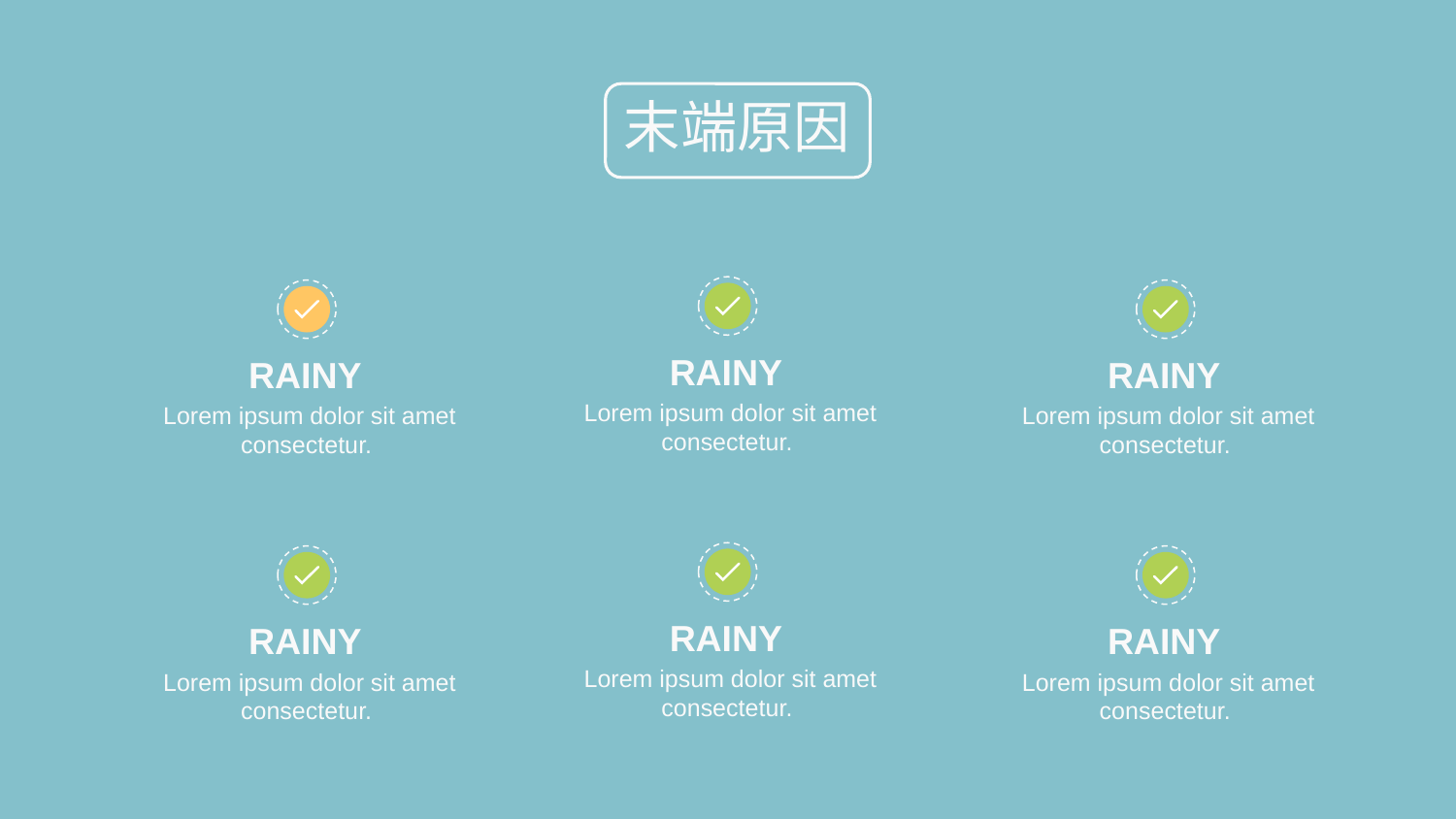

末端原因

RAINY
Lorem ipsum dolor sit amet consectetur.
RAINY
Lorem ipsum dolor sit amet consectetur.
RAINY
Lorem ipsum dolor sit amet consectetur.

RAINY
Lorem ipsum dolor sit amet consectetur.
RAINY
Lorem ipsum dolor sit amet consectetur.
RAINY
Lorem ipsum dolor sit amet consectetur.